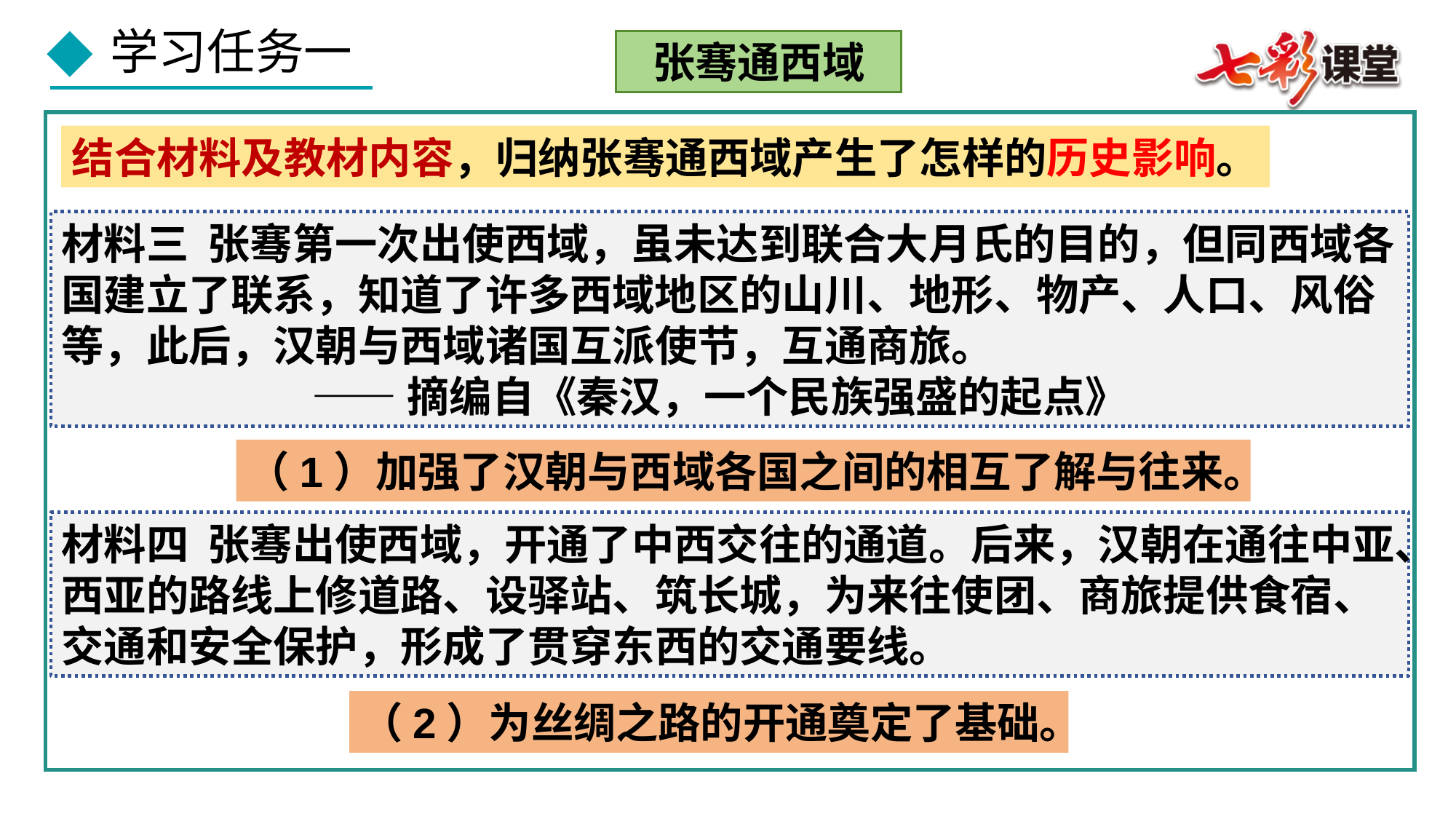

张骞通西域
结合材料及教材内容，归纳张骞通西域产生了怎样的历史影响。
材料三  张骞第一次出使西域，虽未达到联合大月氏的目的，但同西域各国建立了联系，知道了许多西域地区的山川、地形、物产、人口、风俗等，此后，汉朝与西域诸国互派使节，互通商旅。
                          ——摘编自《秦汉，一个民族强盛的起点》
（1）加强了汉朝与西域各国之间的相互了解与往来。
材料四  张骞出使西域，开通了中西交往的通道。后来，汉朝在通往中亚、西亚的路线上修道路、设驿站、筑长城，为来往使团、商旅提供食宿、交通和安全保护，形成了贯穿东西的交通要线。
（2）为丝绸之路的开通奠定了基础。